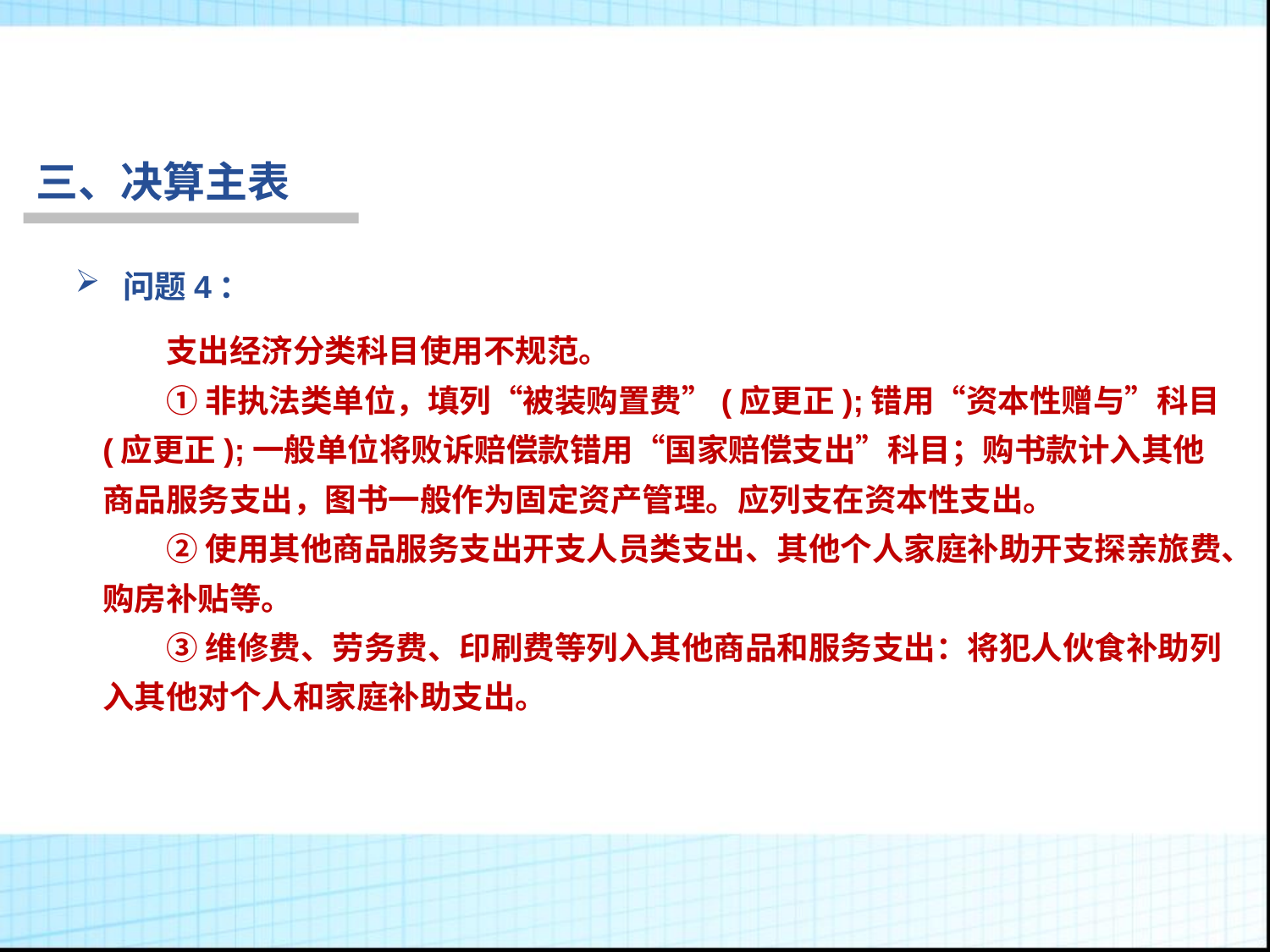

三、决算主表

问题4：
支出经济分类科目使用不规范。
①非执法类单位，填列“被装购置费”(应更正);错用“资本性赠与”科目(应更正);一般单位将败诉赔偿款错用“国家赔偿支出”科目；购书款计入其他商品服务支出，图书一般作为固定资产管理。应列支在资本性支出。
②使用其他商品服务支出开支人员类支出、其他个人家庭补助开支探亲旅费、购房补贴等。
③维修费、劳务费、印刷费等列入其他商品和服务支出：将犯人伙食补助列入其他对个人和家庭补助支出。
行为税